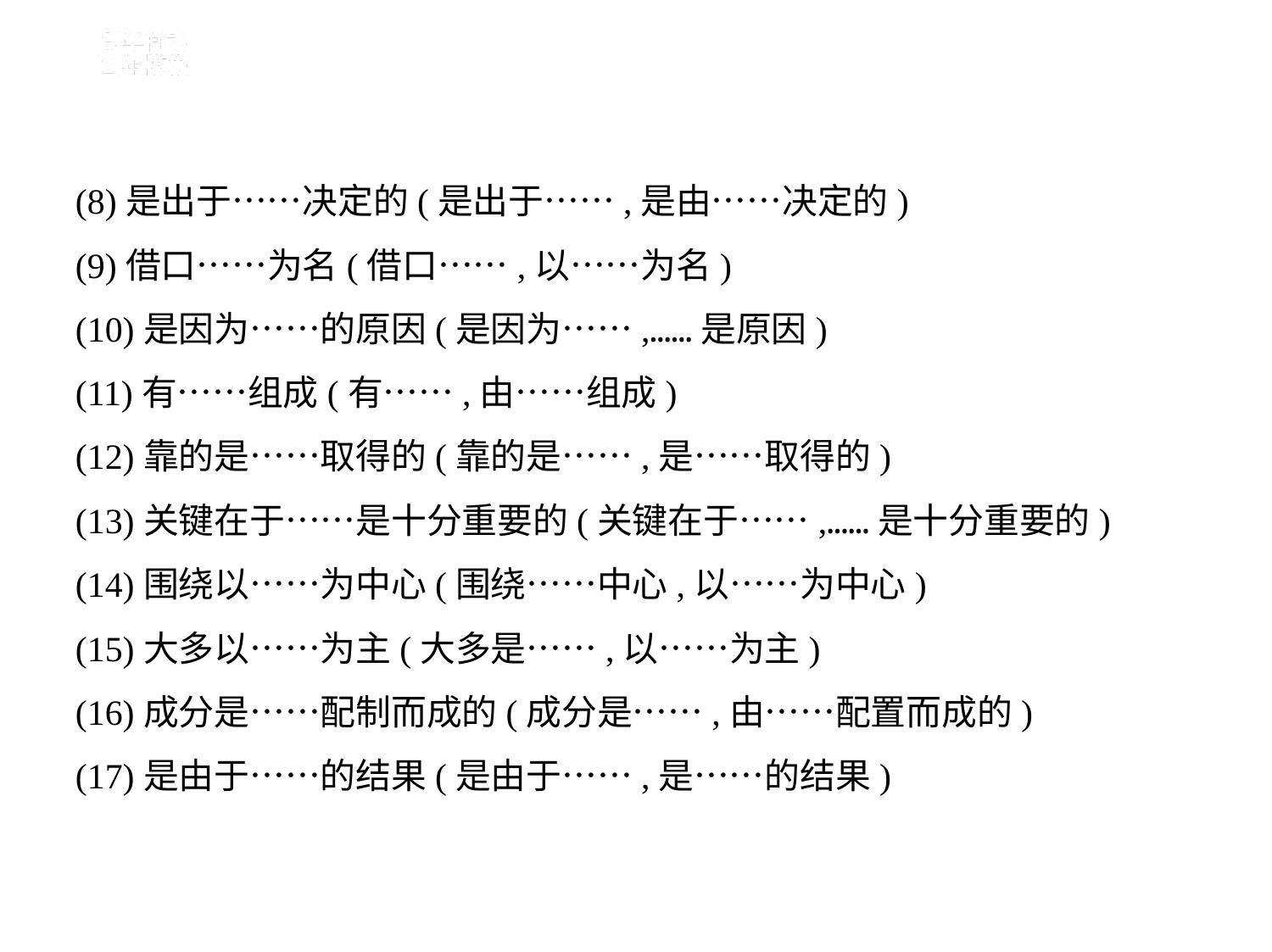

(8)是出于……决定的(是出于……,是由……决定的)
(9)借口……为名(借口……,以……为名)
(10)是因为……的原因(是因为……,……是原因)
(11)有……组成(有……,由……组成)
(12)靠的是……取得的(靠的是……,是……取得的)
(13)关键在于……是十分重要的(关键在于……,……是十分重要的)
(14)围绕以……为中心(围绕……中心,以……为中心)
(15)大多以……为主(大多是……,以……为主)
(16)成分是……配制而成的(成分是……,由……配置而成的)
(17)是由于……的结果(是由于……,是……的结果)